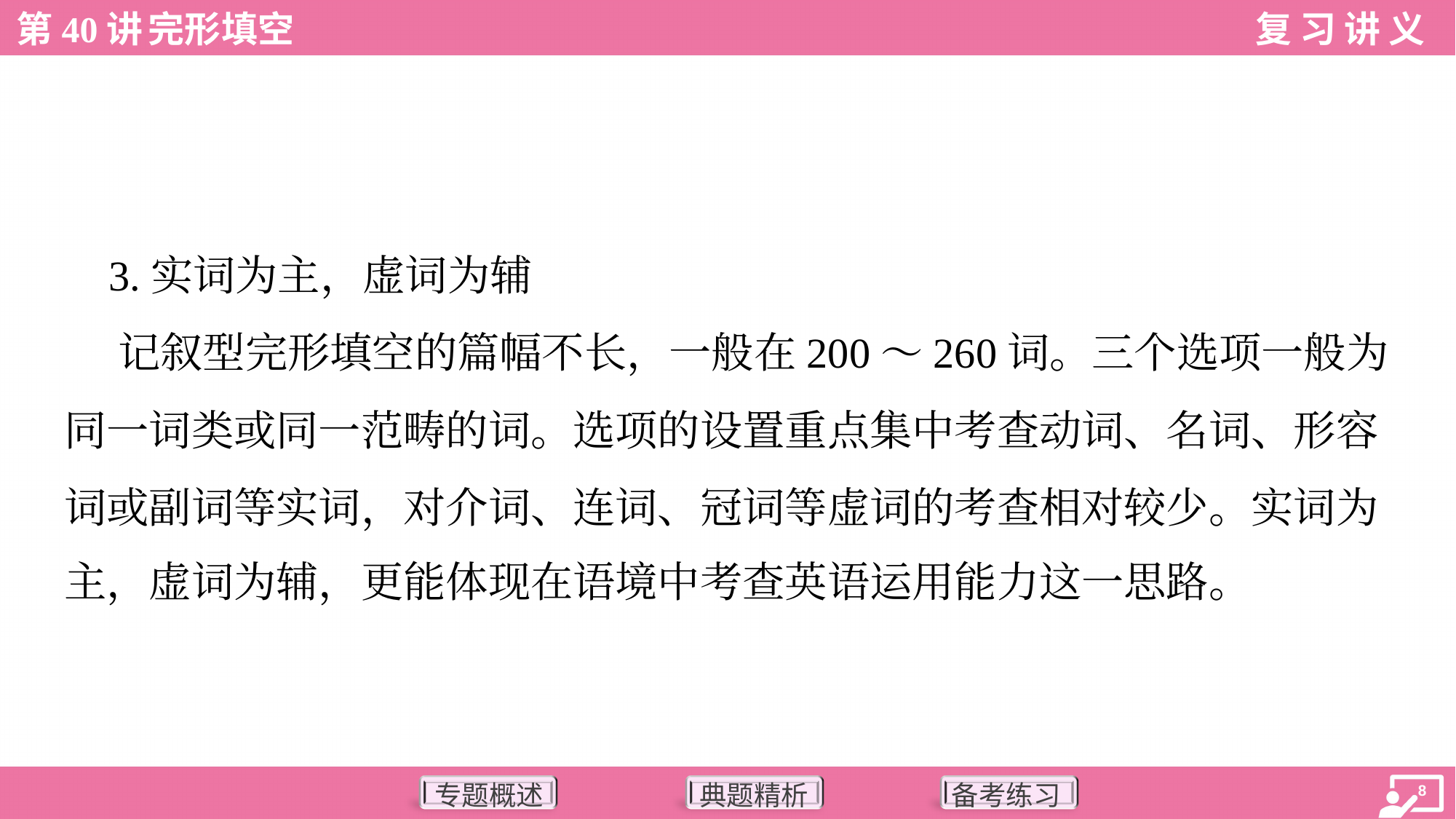

3.实词为主，虚词为辅
    记叙型完形填空的篇幅不长，一般在200～260词。三个选项一般为
同一词类或同一范畴的词。选项的设置重点集中考查动词、名词、形容
词或副词等实词，对介词、连词、冠词等虚词的考查相对较少。实词为
主，虚词为辅，更能体现在语境中考查英语运用能力这一思路。